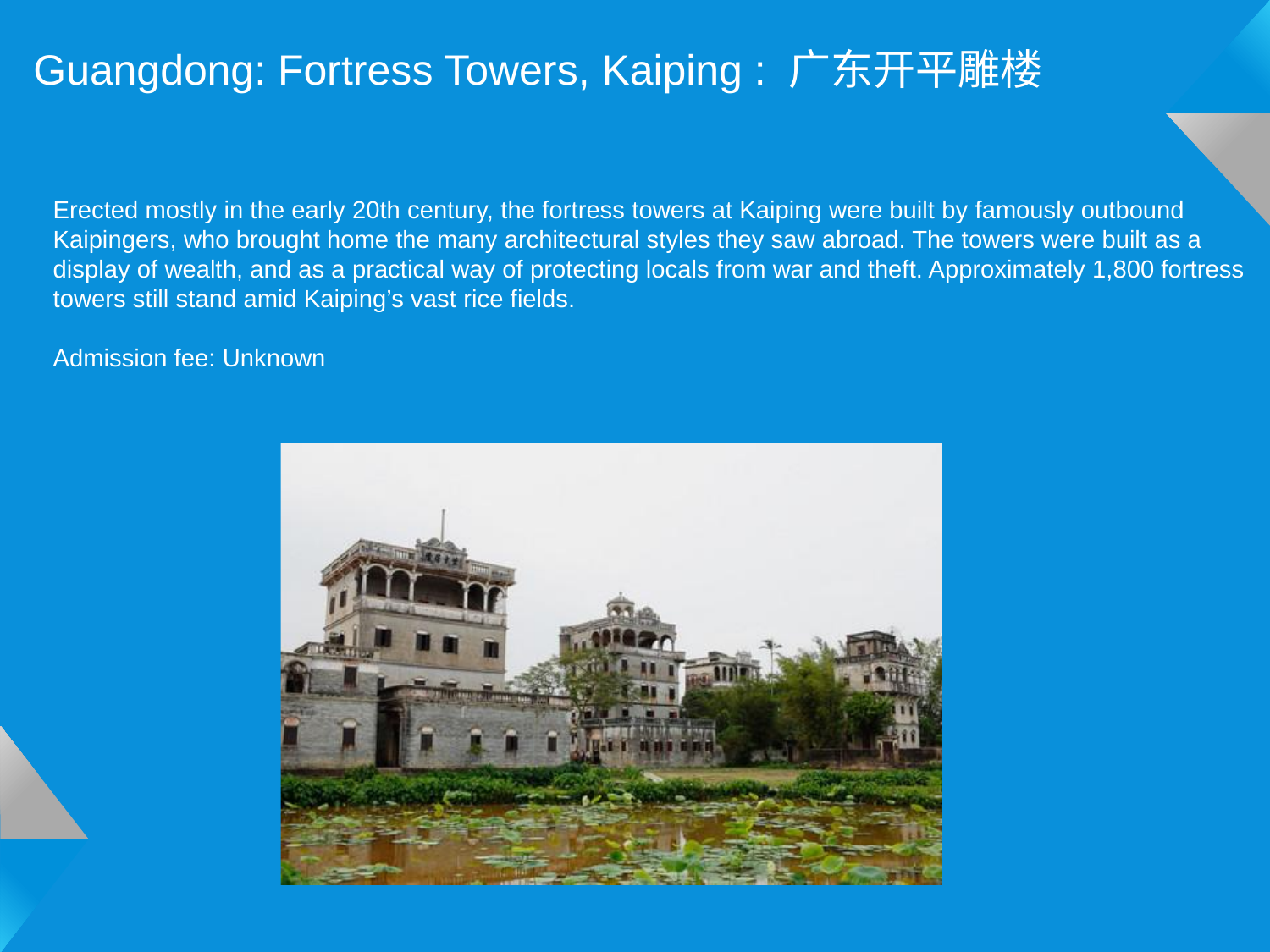

Guangdong: Fortress Towers, Kaiping : 广东开平雕楼

Erected mostly in the early 20th century, the fortress towers at Kaiping were built by famously outbound Kaipingers, who brought home the many architectural styles they saw abroad. The towers were built as a display of wealth, and as a practical way of protecting locals from war and theft. Approximately 1,800 fortress towers still stand amid Kaiping’s vast rice fields.

Admission fee: Unknown